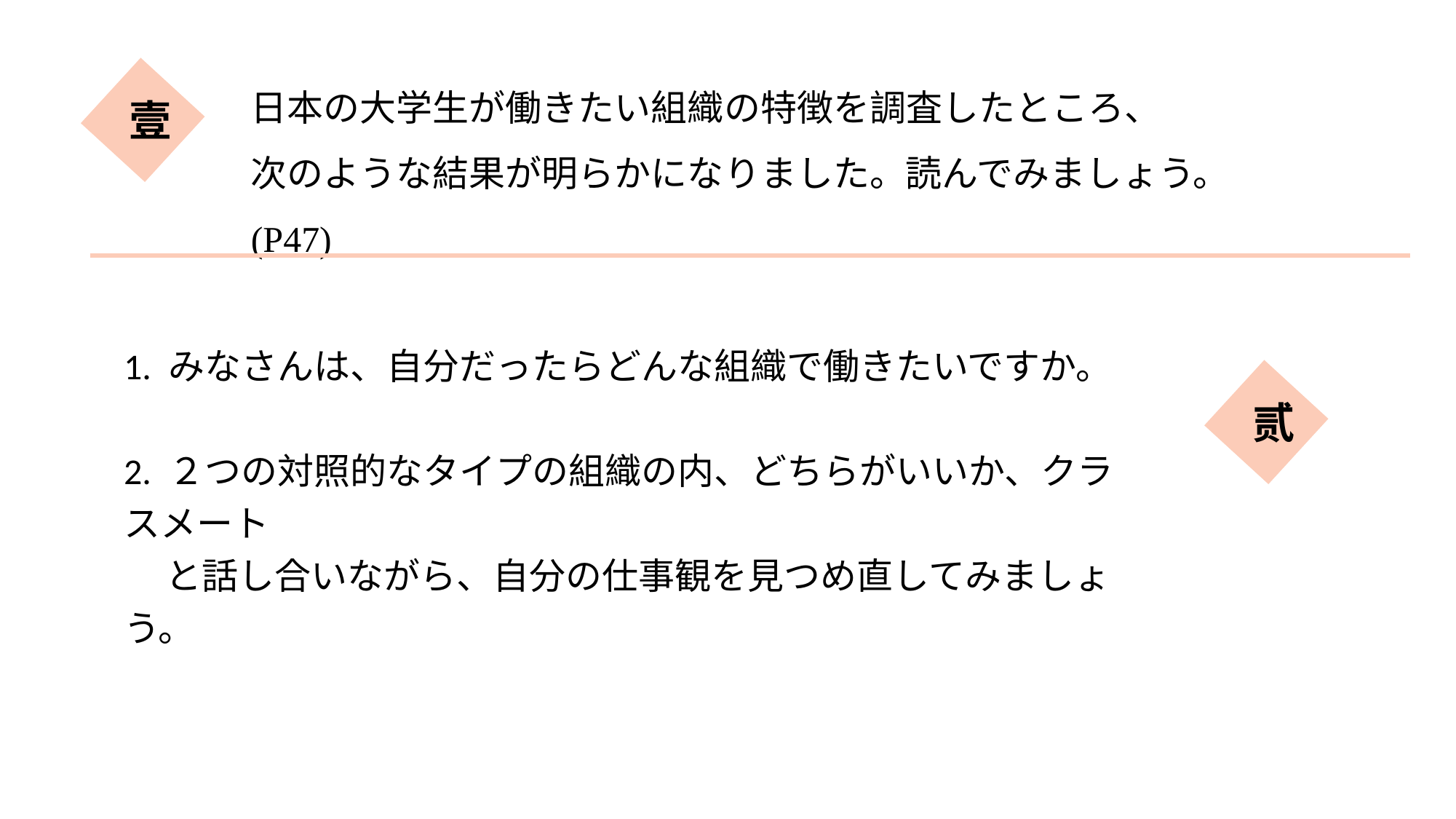

日本の大学生が働きたい組織の特徴を調査したところ、
次のような結果が明らかになりました。読んでみましょう。   (P47)

壹
1. みなさんは、自分だったらどんな組織で働きたいですか。

2. ２つの対照的なタイプの組織の内、どちらがいいか、クラスメート
    と話し合いながら、自分の仕事観を見つめ直してみましょう。

贰